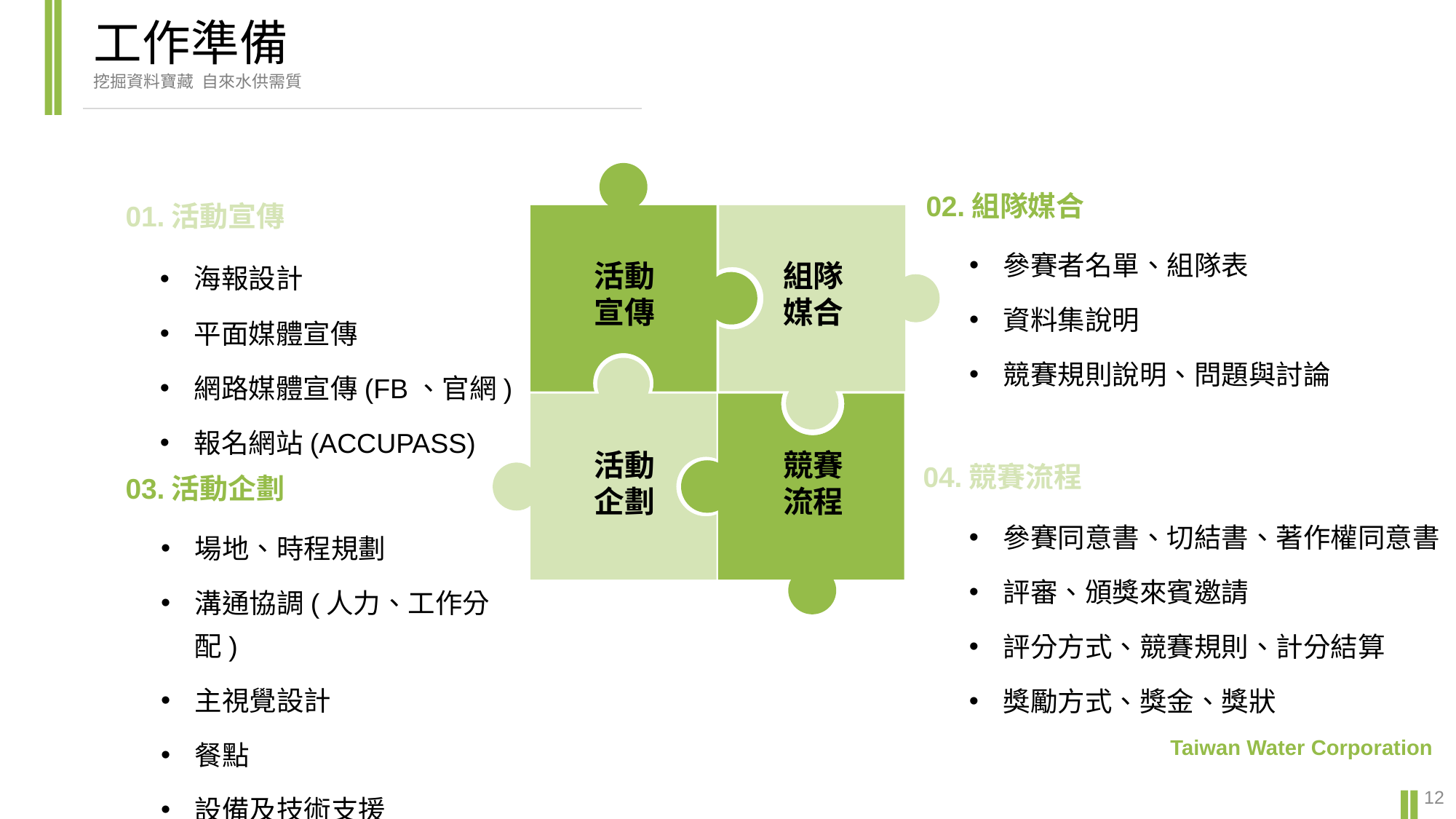

工作準備
挖掘資料寶藏  自來水供需質

02.組隊媒合
01.活動宣傳

參賽者名單、組隊表
資料集說明
競賽規則說明、問題與討論
海報設計
平面媒體宣傳
網路媒體宣傳(FB、官網)
報名網站(ACCUPASS)
活動
宣傳
組隊
媒合

活動
企劃
競賽
流程
04.競賽流程
03.活動企劃
參賽同意書、切結書、著作權同意書
評審、頒獎來賓邀請
評分方式、競賽規則、計分結算
獎勵方式、獎金、獎狀
場地、時程規劃
溝通協調(人力、工作分配)
主視覺設計
餐點
設備及技術支援
Taiwan Water Corporation
12